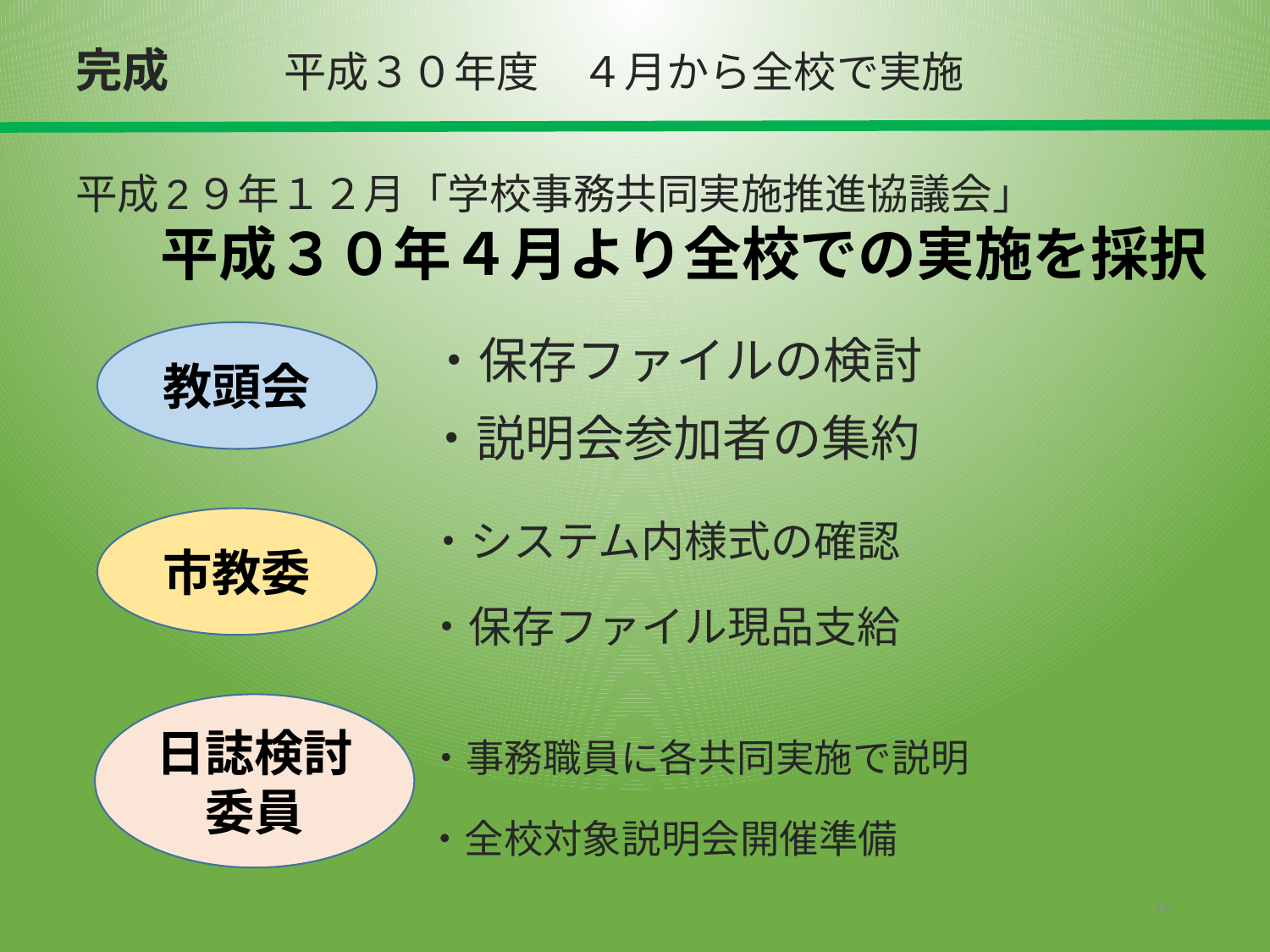

完成
平成３０年度　４月から全校で実施
平成2９年１２月「学校事務共同実施推進協議会」
平成３０年４月より全校での実施を採択
教頭会
・保存ファイルの検討
・説明会参加者の集約
市教委
・システム内様式の確認
・保存ファイル現品支給
日誌検討委員
・事務職員に各共同実施で説明
・全校対象説明会開催準備
14